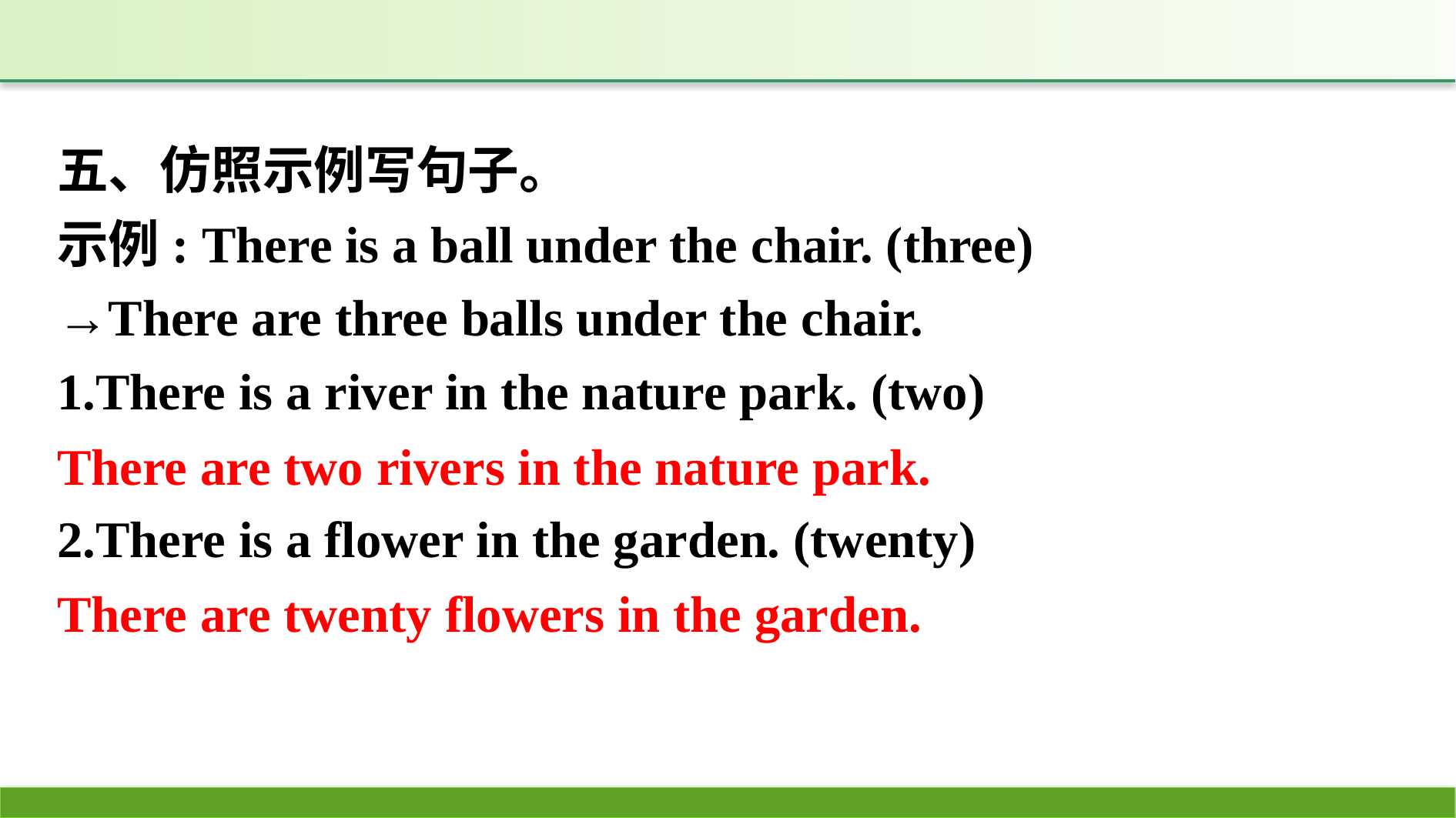

五、仿照示例写句子。
示例: There is a ball under the chair. (three)
→There are three balls under the chair.
1.There is a river in the nature park. (two)

2.There is a flower in the garden. (twenty)
There are two rivers in the nature park.

There are twenty flowers in the garden.